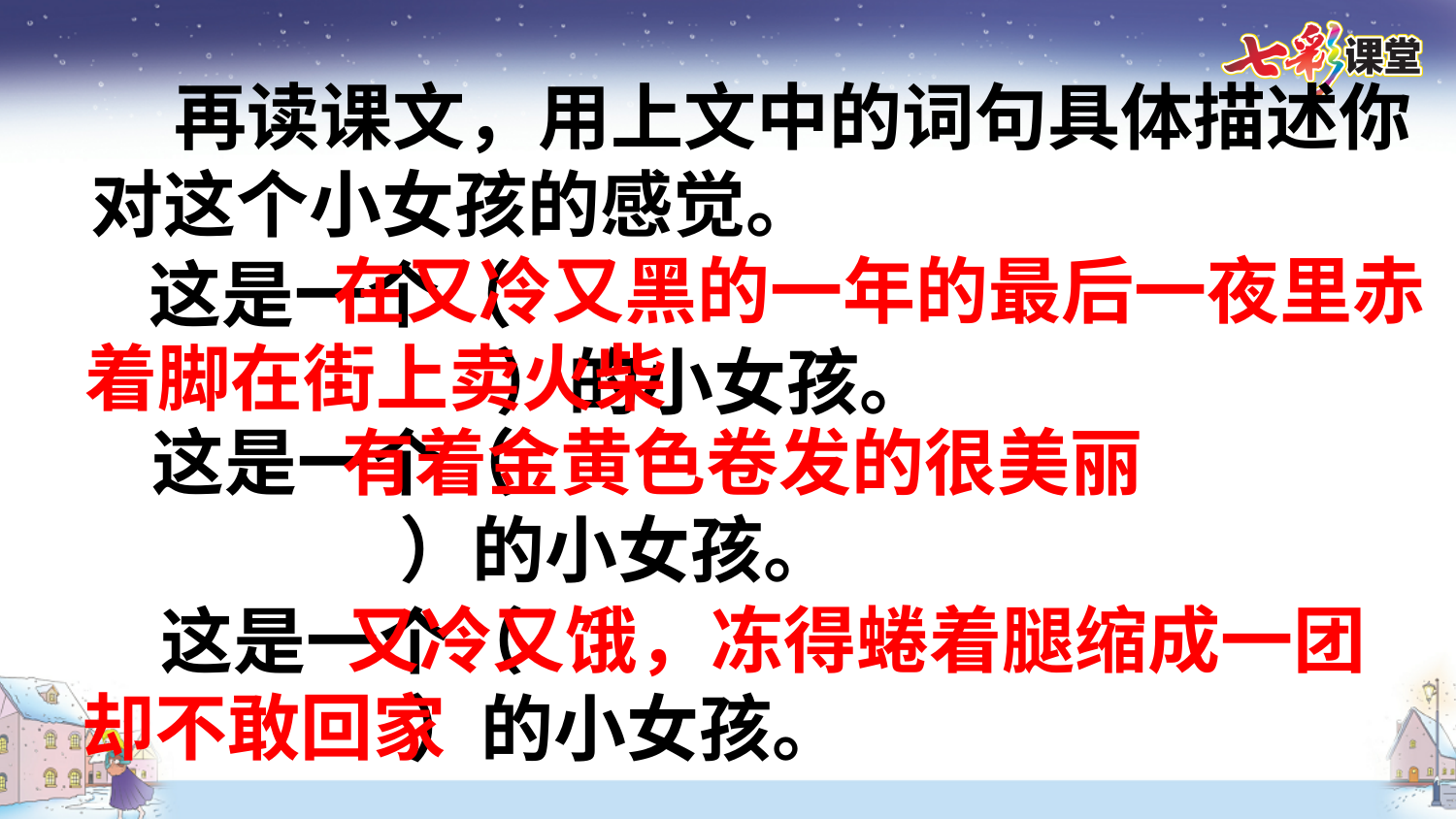

再读课文，用上文中的词句具体描述你对这个小女孩的感觉。
              在又冷又黑的一年的最后一夜里赤着脚在街上卖火柴
    这是一个（
                         ）的小女孩。
    这是一个（
                   ）的小女孩。
              有着金黄色卷发的很美丽
               又冷又饿，冻得蜷着腿缩成一团却不敢回家
    这是一个（
                   ）的小女孩。